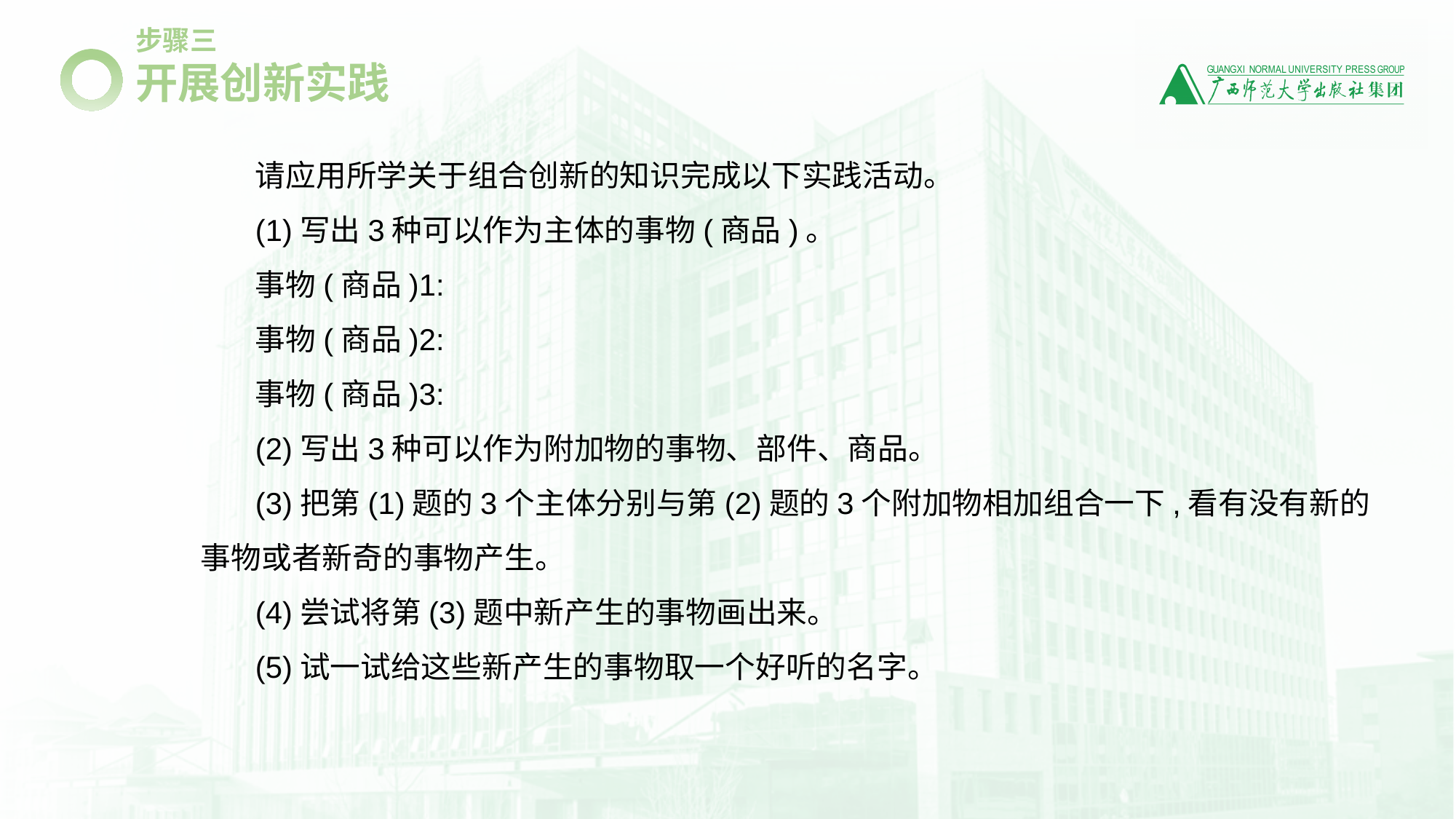

步骤三
开展创新实践

请应用所学关于组合创新的知识完成以下实践活动。
(1)写出3种可以作为主体的事物(商品)。
事物(商品)1:
事物(商品)2:
事物(商品)3:
(2)写出3种可以作为附加物的事物、部件、商品。
(3)把第(1)题的3个主体分别与第(2)题的3个附加物相加组合一下,看有没有新的事物或者新奇的事物产生。
(4)尝试将第(3)题中新产生的事物画出来。
(5)试一试给这些新产生的事物取一个好听的名字。